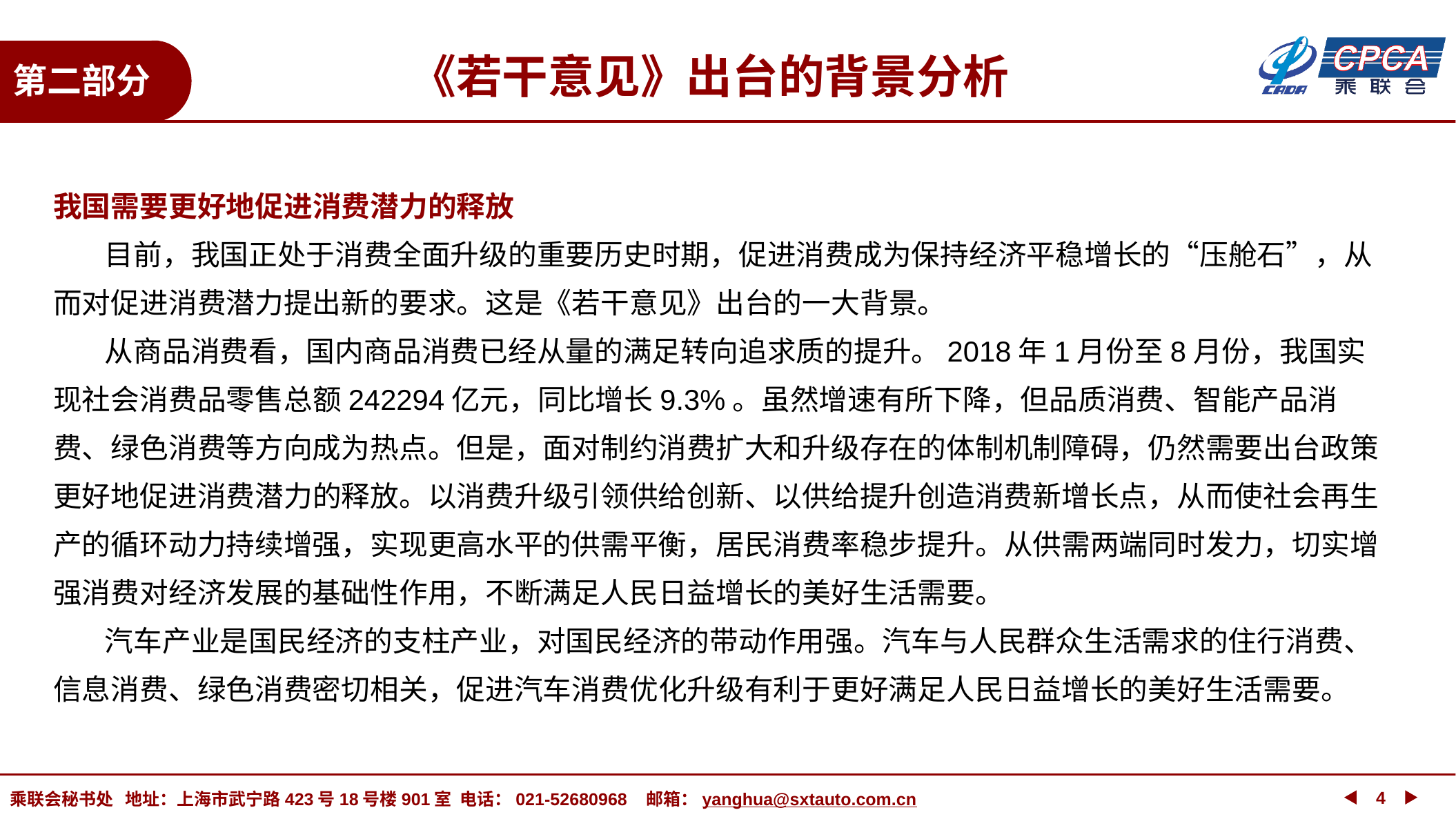

《若干意见》出台的背景分析
第二部分
我国需要更好地促进消费潜力的释放
       目前，我国正处于消费全面升级的重要历史时期，促进消费成为保持经济平稳增长的“压舱石”，从而对促进消费潜力提出新的要求。这是《若干意见》出台的一大背景。
       从商品消费看，国内商品消费已经从量的满足转向追求质的提升。2018年1月份至8月份，我国实现社会消费品零售总额242294亿元，同比增长9.3%。虽然增速有所下降，但品质消费、智能产品消费、绿色消费等方向成为热点。但是，面对制约消费扩大和升级存在的体制机制障碍，仍然需要出台政策更好地促进消费潜力的释放。以消费升级引领供给创新、以供给提升创造消费新增长点，从而使社会再生产的循环动力持续增强，实现更高水平的供需平衡，居民消费率稳步提升。从供需两端同时发力，切实增强消费对经济发展的基础性作用，不断满足人民日益增长的美好生活需要。
       汽车产业是国民经济的支柱产业，对国民经济的带动作用强。汽车与人民群众生活需求的住行消费、信息消费、绿色消费密切相关，促进汽车消费优化升级有利于更好满足人民日益增长的美好生活需要。